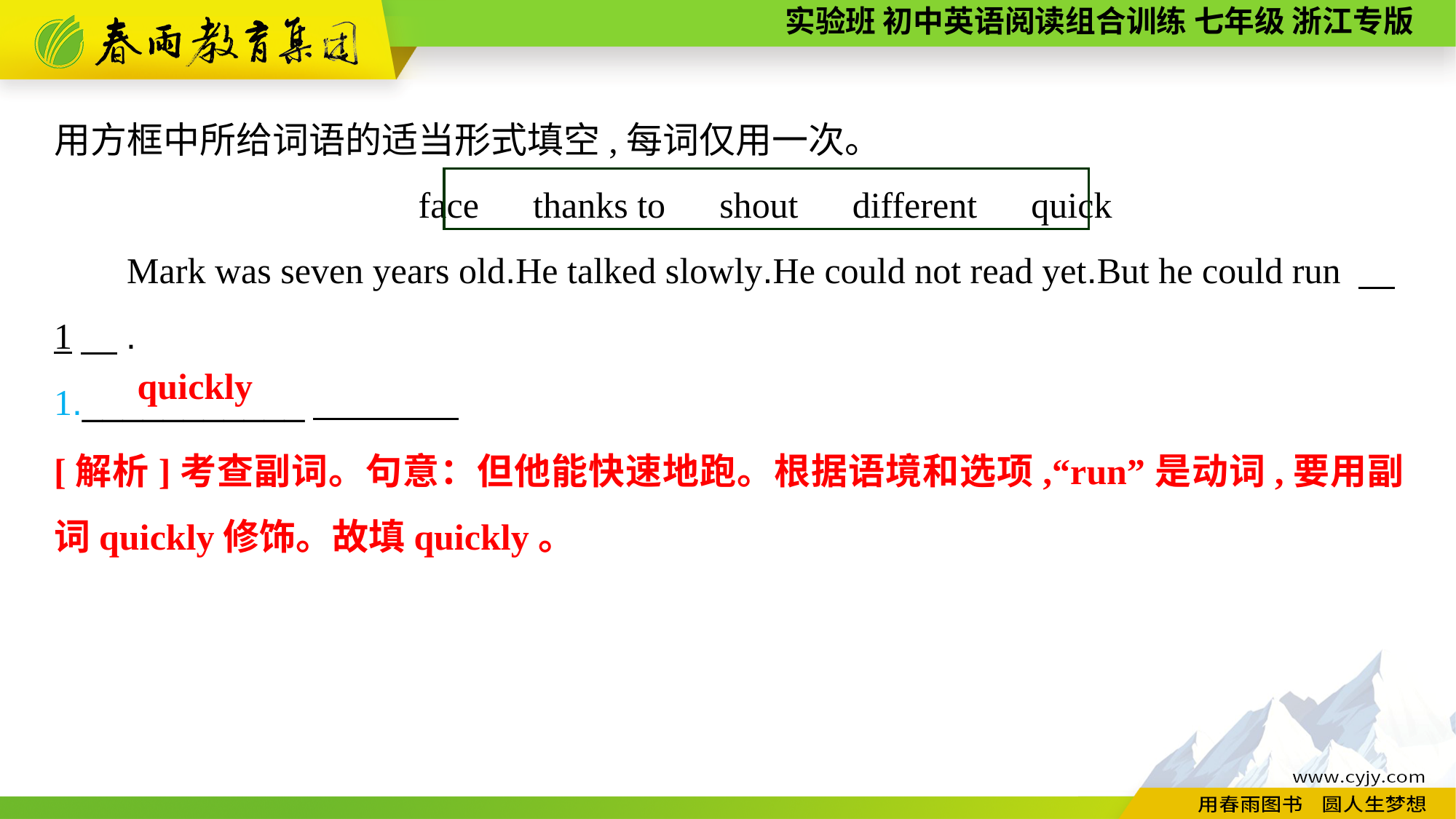

用方框中所给词语的适当形式填空,每词仅用一次。
face　thanks to　shout　different　quick
Mark was seven years old.He talked slowly.He could not read yet.But he could run 　1　.
1.___________

quickly
[解析]考查副词。句意：但他能快速地跑。根据语境和选项,“run”是动词,要用副词quickly修饰。故填quickly。